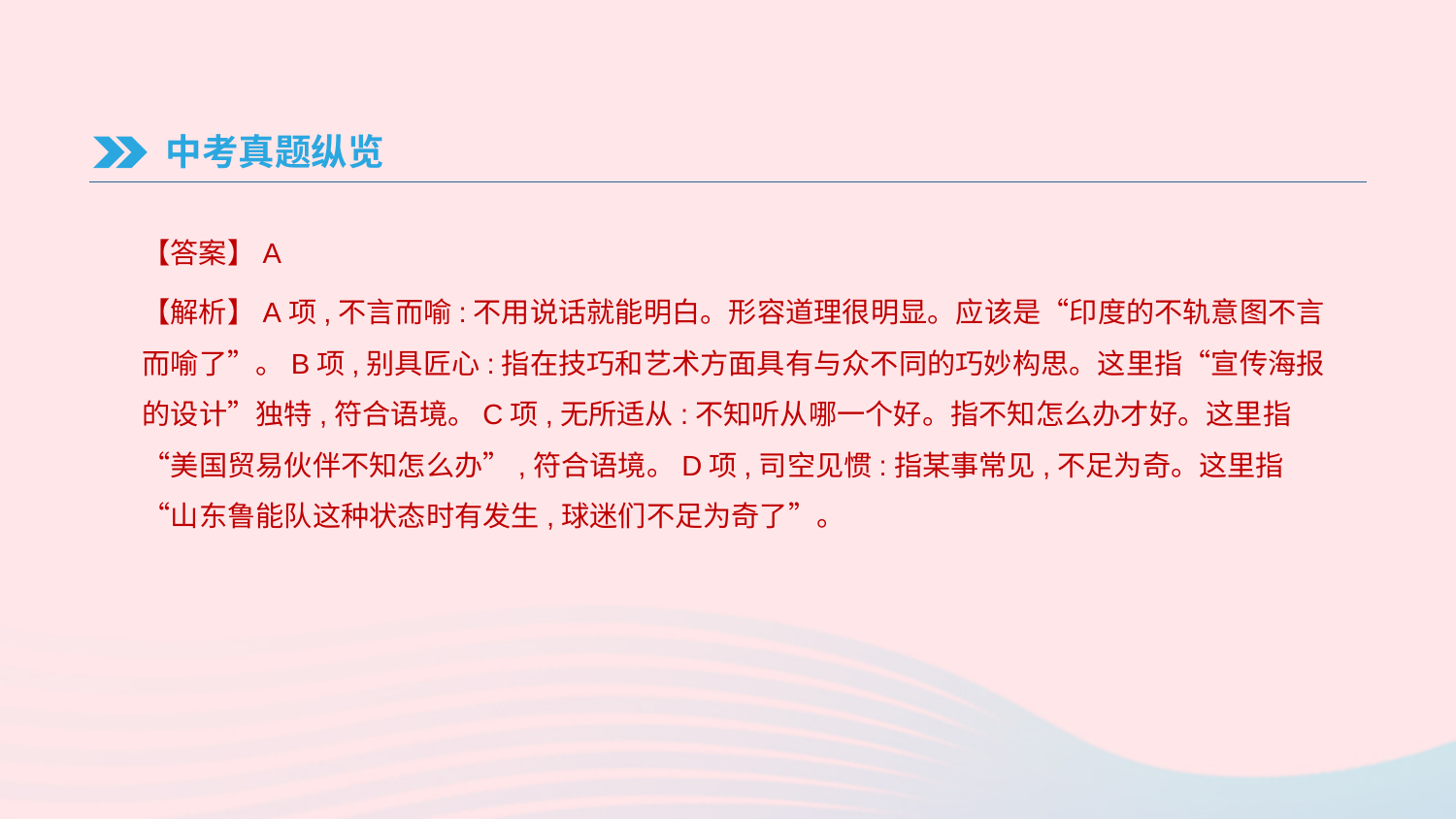

中考真题纵览

【答案】A
【解析】A项,不言而喻:不用说话就能明白。形容道理很明显。应该是“印度的不轨意图不言而喻了”。B项,别具匠心:指在技巧和艺术方面具有与众不同的巧妙构思。这里指“宣传海报的设计”独特,符合语境。C项,无所适从:不知听从哪一个好。指不知怎么办才好。这里指“美国贸易伙伴不知怎么办”,符合语境。D项,司空见惯:指某事常见,不足为奇。这里指“山东鲁能队这种状态时有发生,球迷们不足为奇了”。